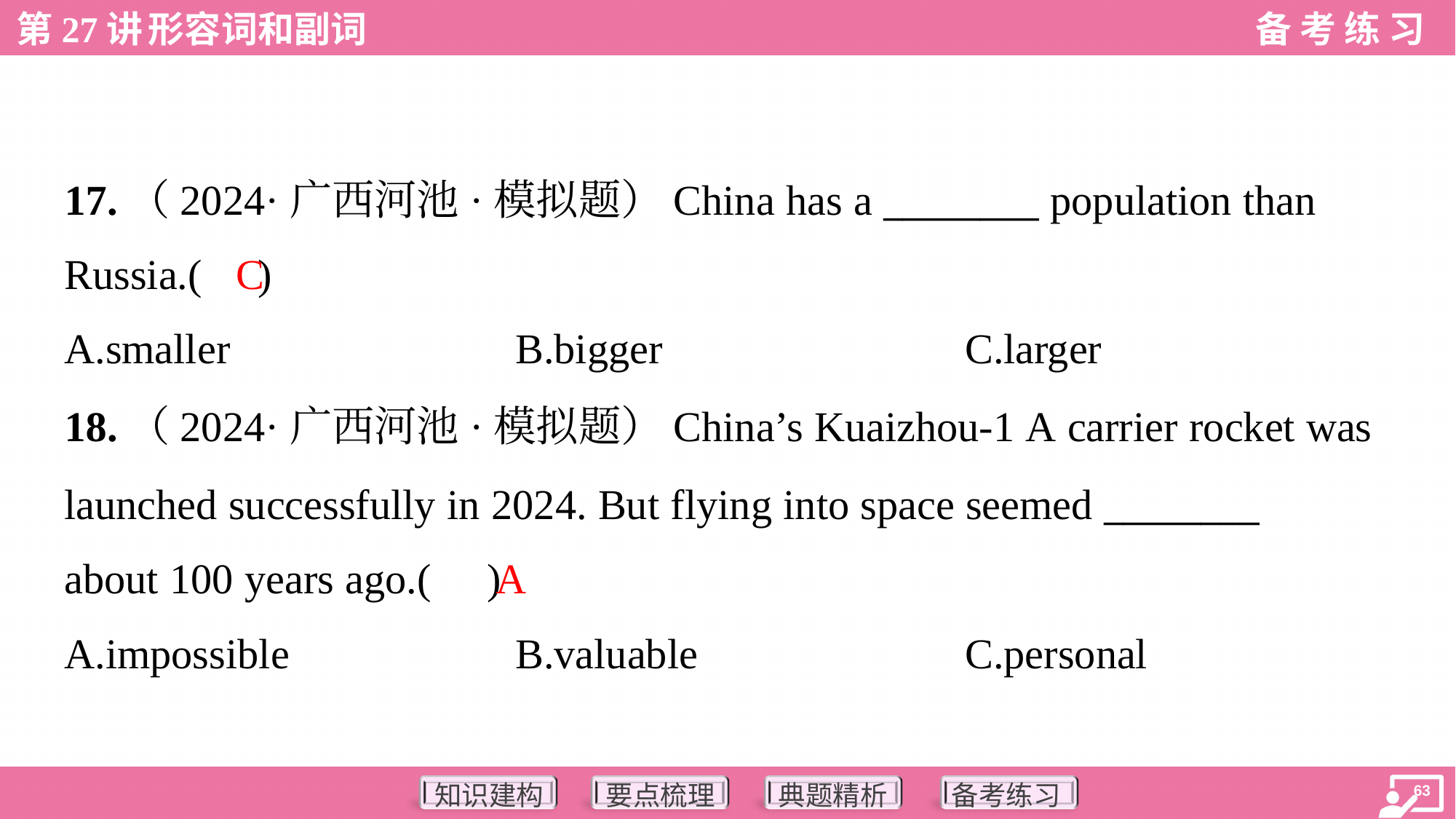

17.（2024·广西河池·模拟题）China has a ________ population than
Russia.(     )
C
A.smaller	B.bigger	C.larger
18.（2024·广西河池·模拟题）China’s Kuaizhou-1 A carrier rocket was
launched successfully in 2024. But flying into space seemed ________
about 100 years ago.(     )
A
A.impossible	B.valuable	C.personal